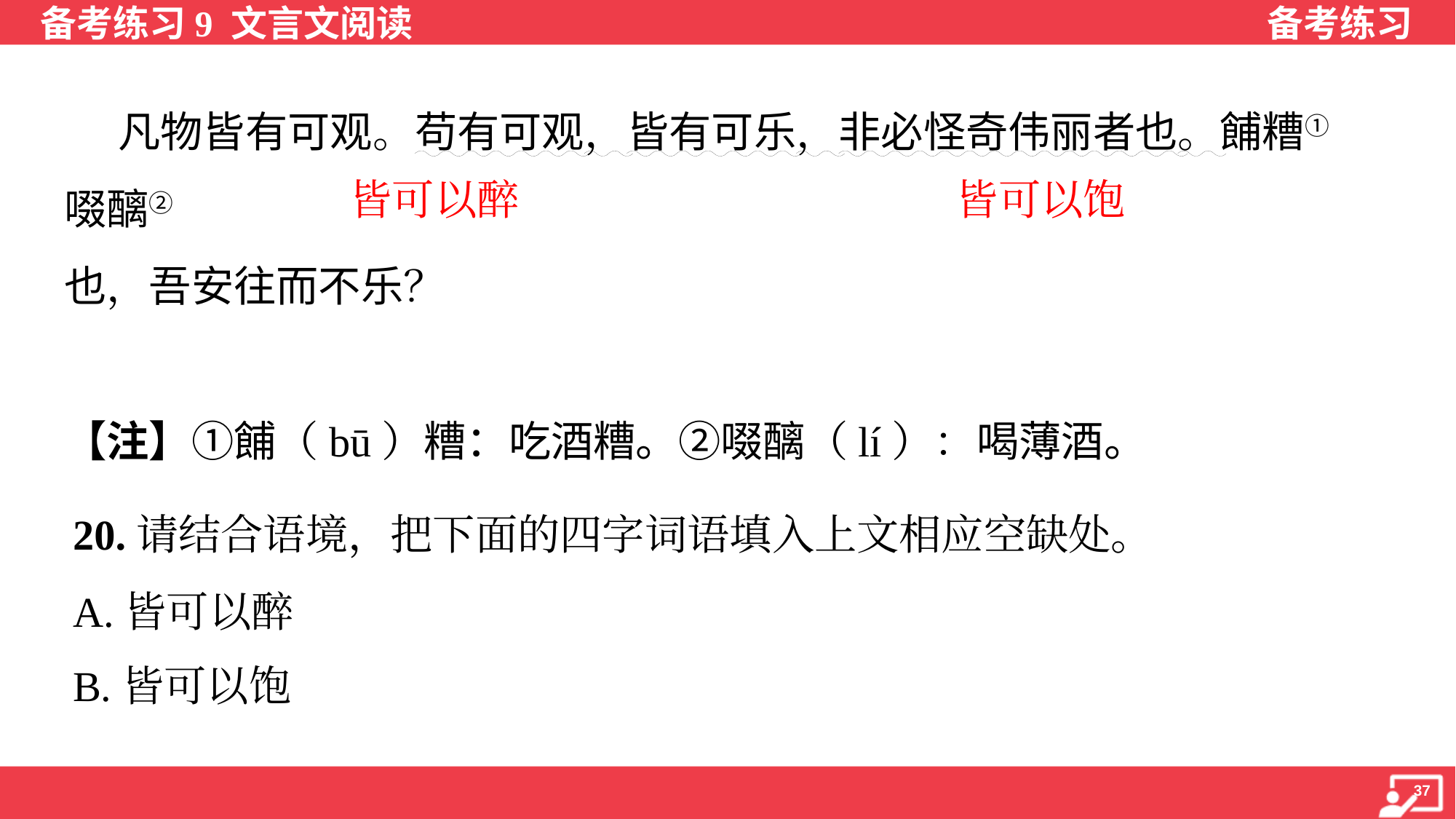

凡物皆有可观。苟有可观，皆有可乐，非必怪奇伟丽者也。餔糟①
啜醨② ，（1）___________；果蔬草木，（2）_____________。推此类
也，吾安往而不乐？
（节选自苏轼《超然台记》）
【注】①餔（bū）糟：吃酒糟。②啜醨（lí）：喝薄酒。
皆可以醉
皆可以饱
20.请结合语境，把下面的四字词语填入上文相应空缺处。
A.皆可以醉
B.皆可以饱